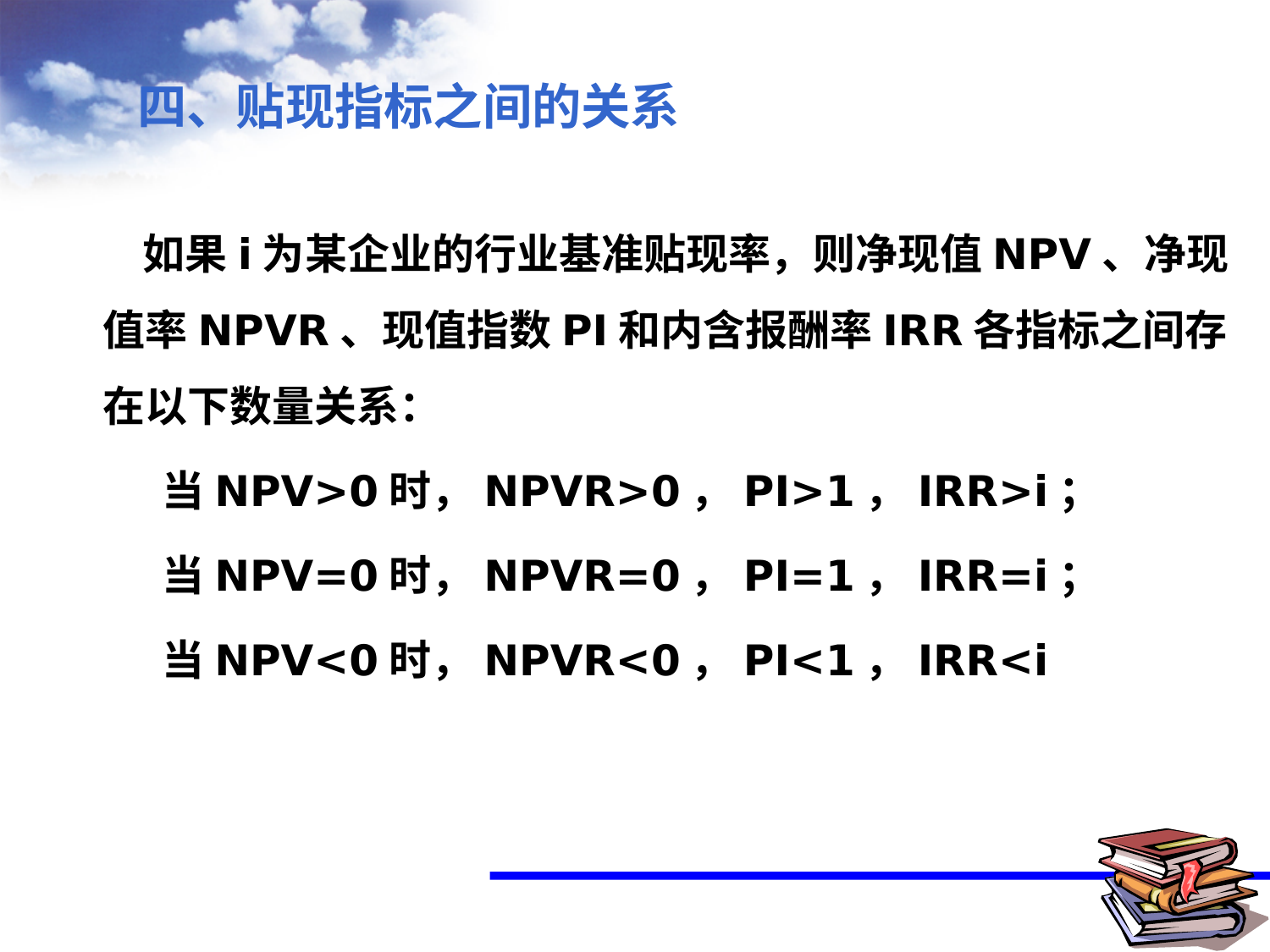

四、贴现指标之间的关系

          如果i为某企业的行业基准贴现率，则净现值NPV、净现值率NPVR、现值指数PI和内含报酬率IRR各指标之间存在以下数量关系：
            当NPV>0时，NPVR>0，PI>1，IRR>i；
            当NPV=0时，NPVR=0，PI=1，IRR=i；
            当NPV<0时，NPVR<0，PI<1，IRR<i